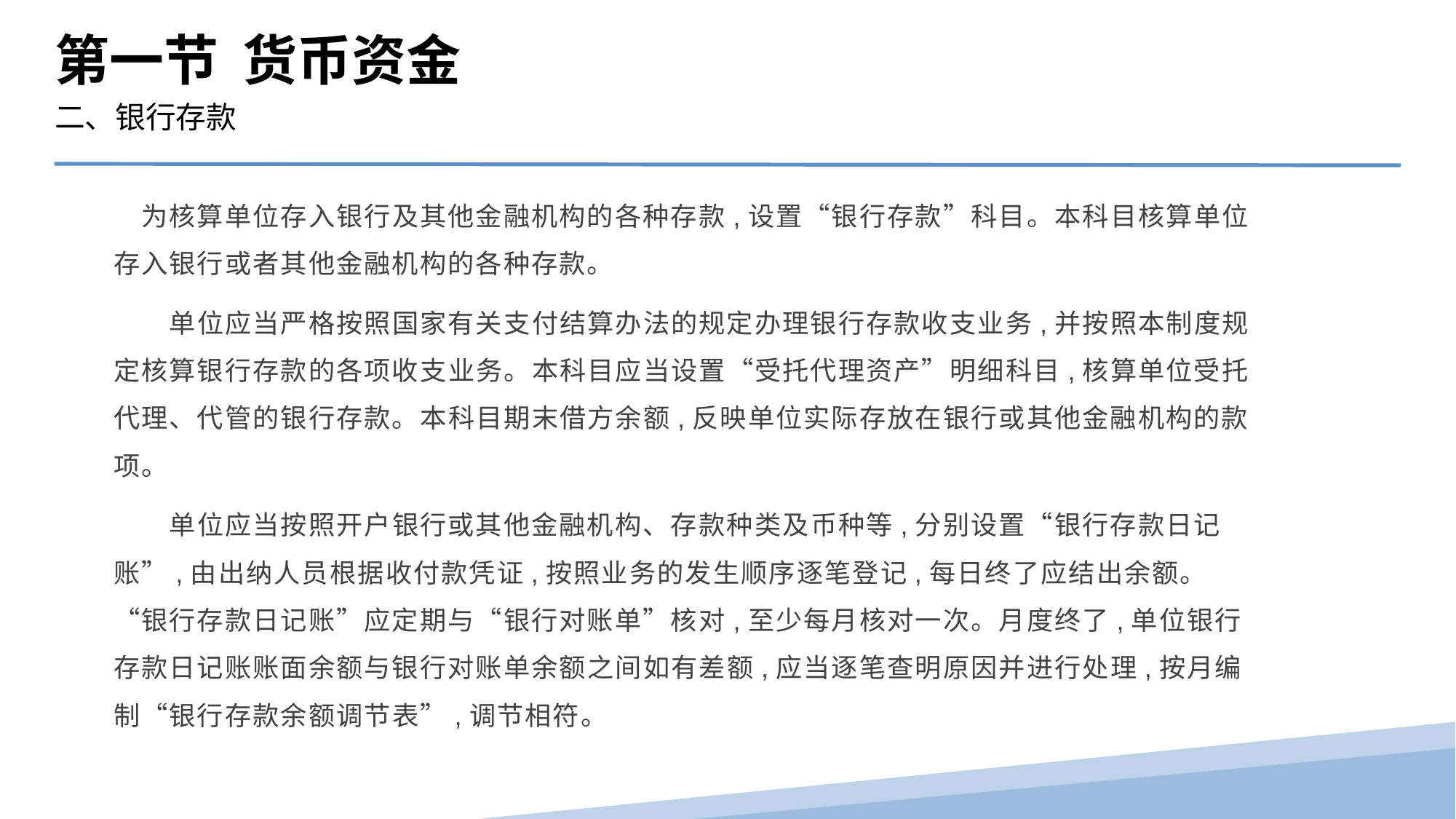

第一节  货币资金
二、银行存款
　为核算单位存入银行及其他金融机构的各种存款,设置“银行存款”科目。本科目核算单位存入银行或者其他金融机构的各种存款。
　　单位应当严格按照国家有关支付结算办法的规定办理银行存款收支业务,并按照本制度规定核算银行存款的各项收支业务。本科目应当设置“受托代理资产”明细科目,核算单位受托代理、代管的银行存款。本科目期末借方余额,反映单位实际存放在银行或其他金融机构的款项。
　　单位应当按照开户银行或其他金融机构、存款种类及币种等,分别设置“银行存款日记账”,由出纳人员根据收付款凭证,按照业务的发生顺序逐笔登记,每日终了应结出余额。“银行存款日记账”应定期与“银行对账单”核对,至少每月核对一次。月度终了,单位银行存款日记账账面余额与银行对账单余额之间如有差额,应当逐笔查明原因并进行处理,按月编制“银行存款余额调节表”,调节相符。